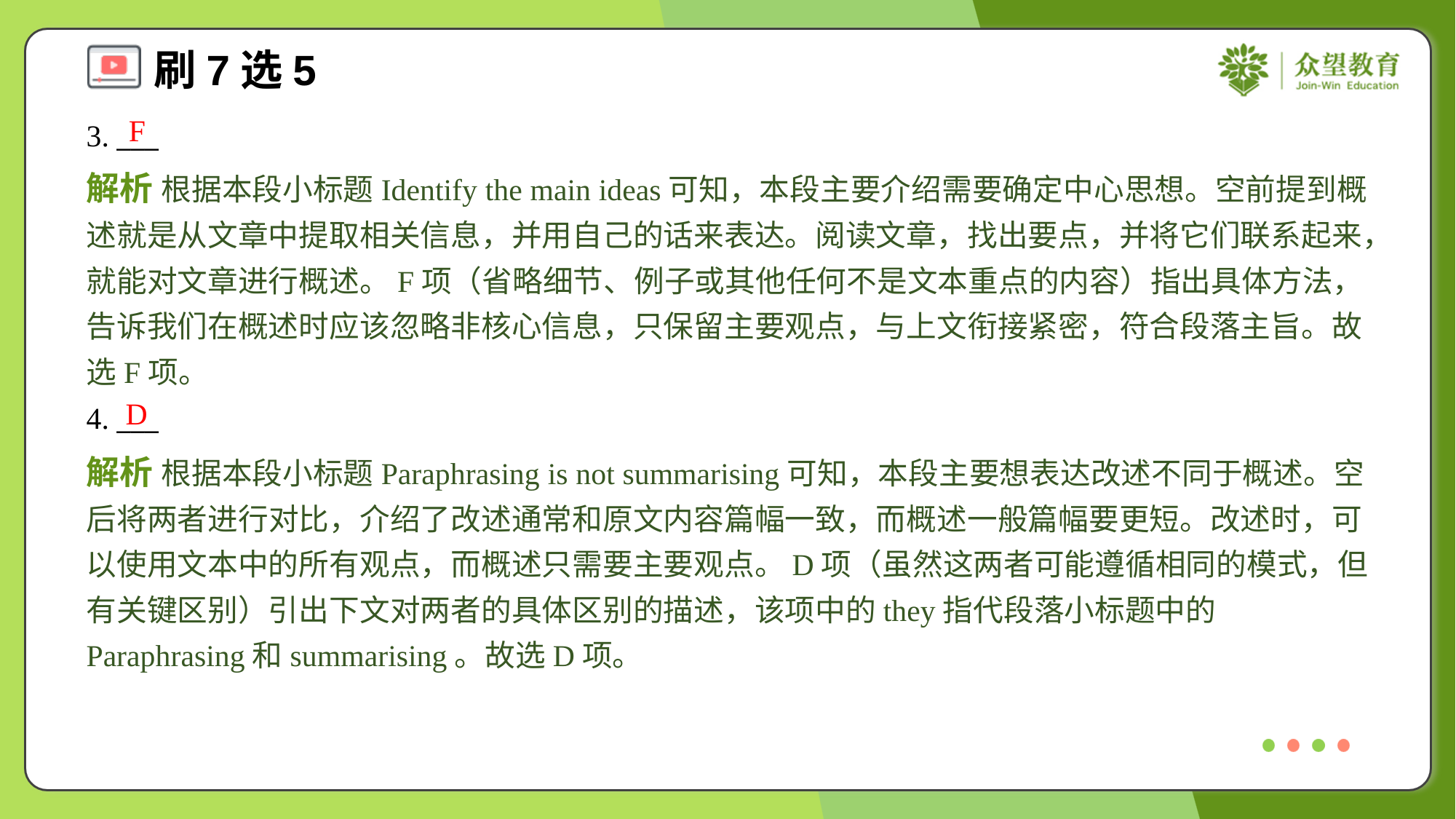

F
3. ___
解析 根据本段小标题Identify the main ideas可知，本段主要介绍需要确定中心思想。空前提到概述就是从文章中提取相关信息，并用自己的话来表达。阅读文章，找出要点，并将它们联系起来，就能对文章进行概述。F项（省略细节、例子或其他任何不是文本重点的内容）指出具体方法，告诉我们在概述时应该忽略非核心信息，只保留主要观点，与上文衔接紧密，符合段落主旨。故选F项。
D
4. ___
解析 根据本段小标题Paraphrasing is not summarising可知，本段主要想表达改述不同于概述。空后将两者进行对比，介绍了改述通常和原文内容篇幅一致，而概述一般篇幅要更短。改述时，可以使用文本中的所有观点，而概述只需要主要观点。D项（虽然这两者可能遵循相同的模式，但有关键区别）引出下文对两者的具体区别的描述，该项中的they指代段落小标题中的Paraphrasing和summarising。故选D项。